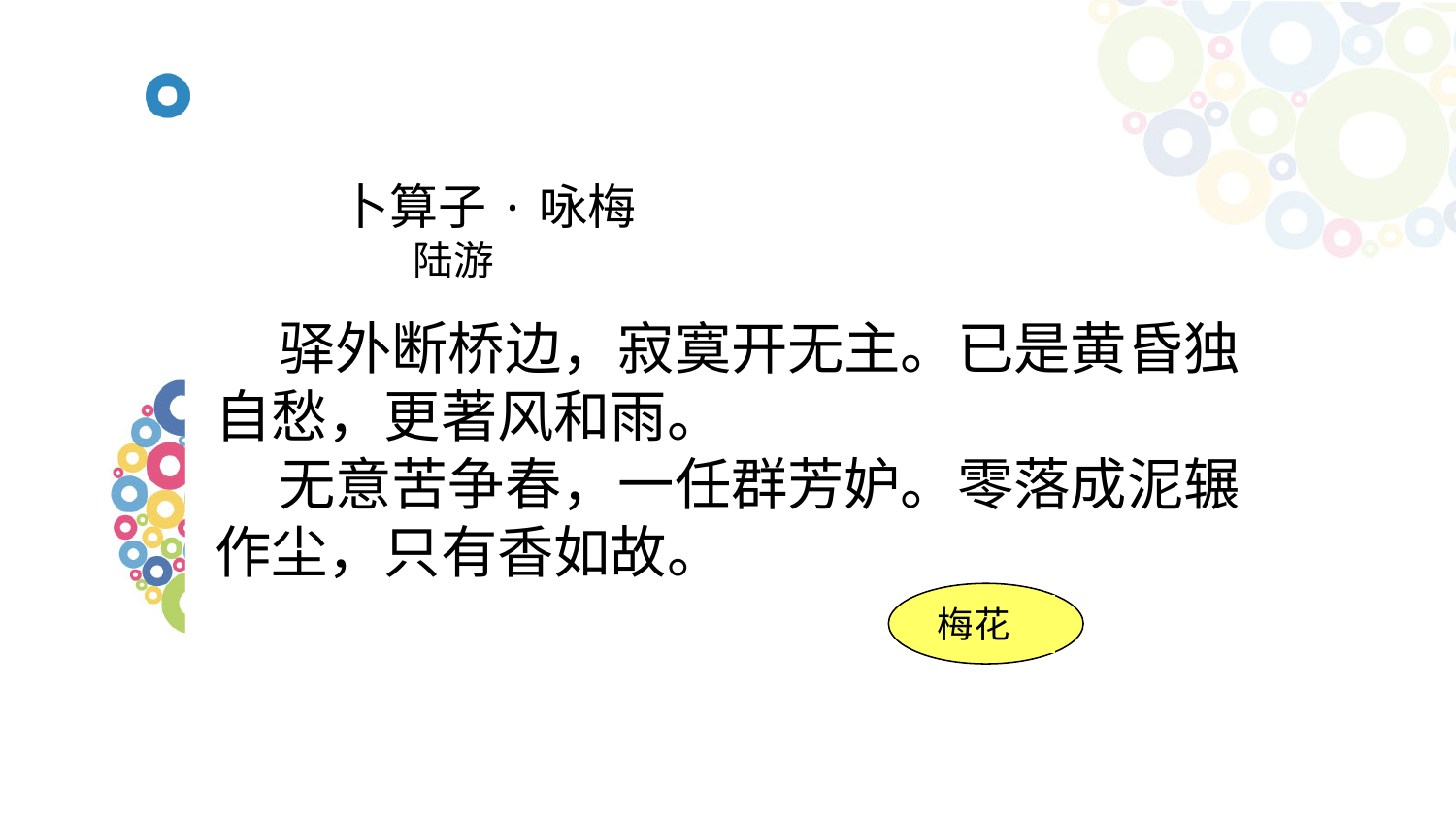

卜算子·咏梅
       陆游

    驿外断桥边，寂寞开无主。已是黄昏独自愁，更著风和雨。
    无意苦争春，一任群芳妒。零落成泥辗作尘，只有香如故。

梅花